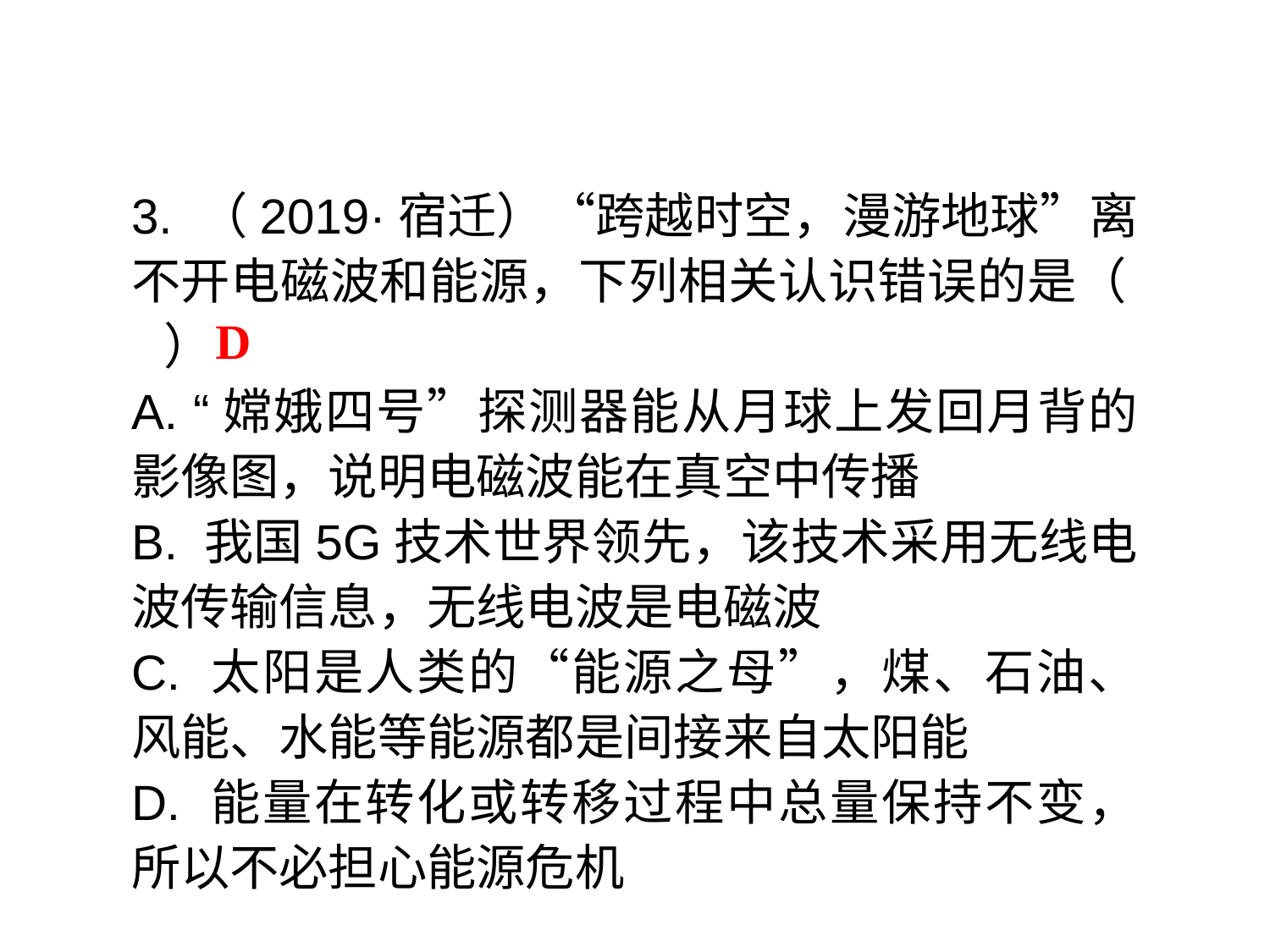

3. （2019·宿迁）“跨越时空，漫游地球”离不开电磁波和能源，下列相关认识错误的是（     ）
A. “嫦娥四号”探测器能从月球上发回月背的影像图，说明电磁波能在真空中传播
B. 我国5G技术世界领先，该技术采用无线电波传输信息，无线电波是电磁波
C. 太阳是人类的“能源之母”，煤、石油、风能、水能等能源都是间接来自太阳能
D. 能量在转化或转移过程中总量保持不变，所以不必担心能源危机
D